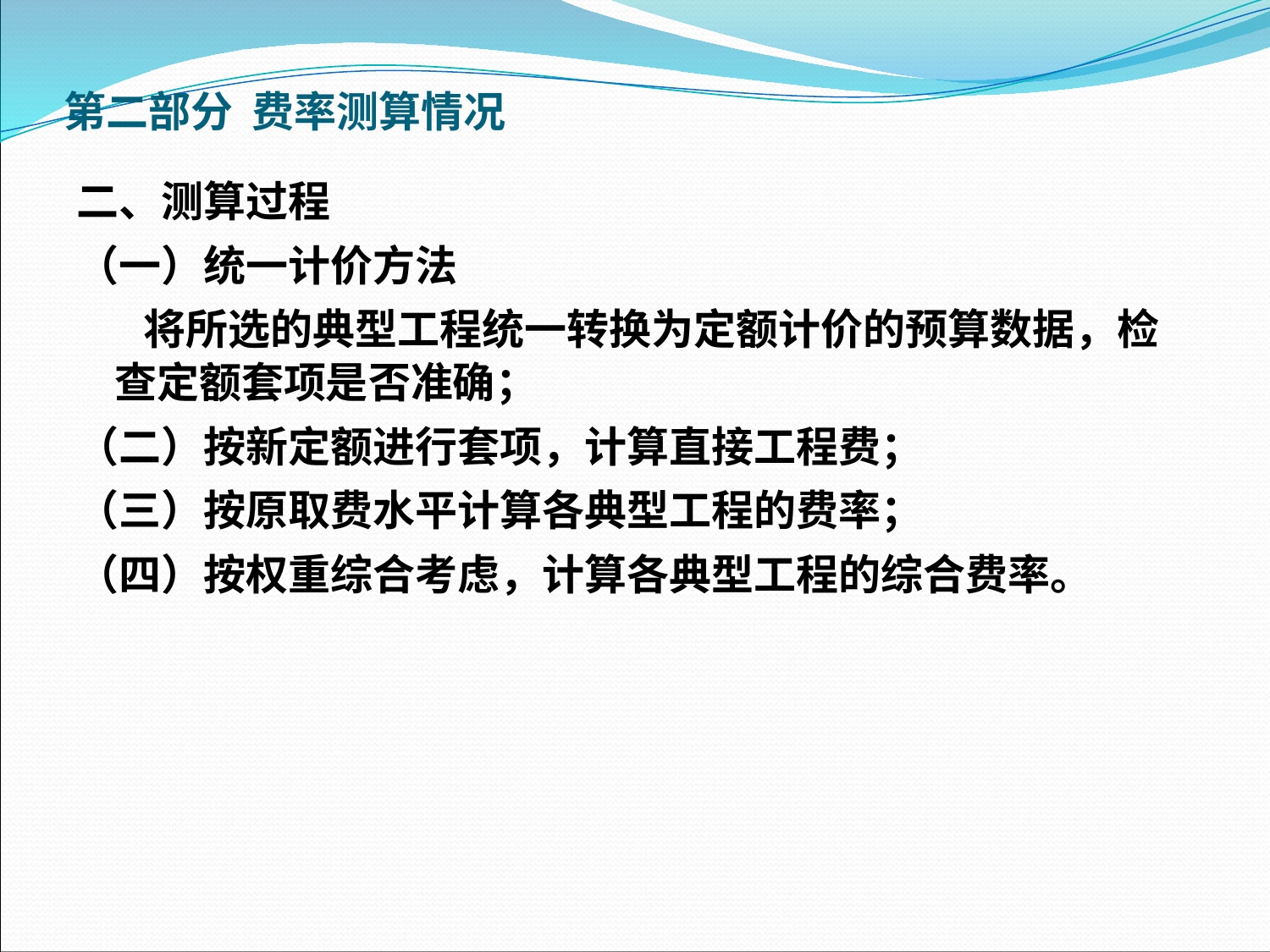

第二部分  费率测算情况
二、测算过程
（一）统一计价方法
      将所选的典型工程统一转换为定额计价的预算数据，检查定额套项是否准确；
（二）按新定额进行套项，计算直接工程费；
（三）按原取费水平计算各典型工程的费率；
（四）按权重综合考虑，计算各典型工程的综合费率。